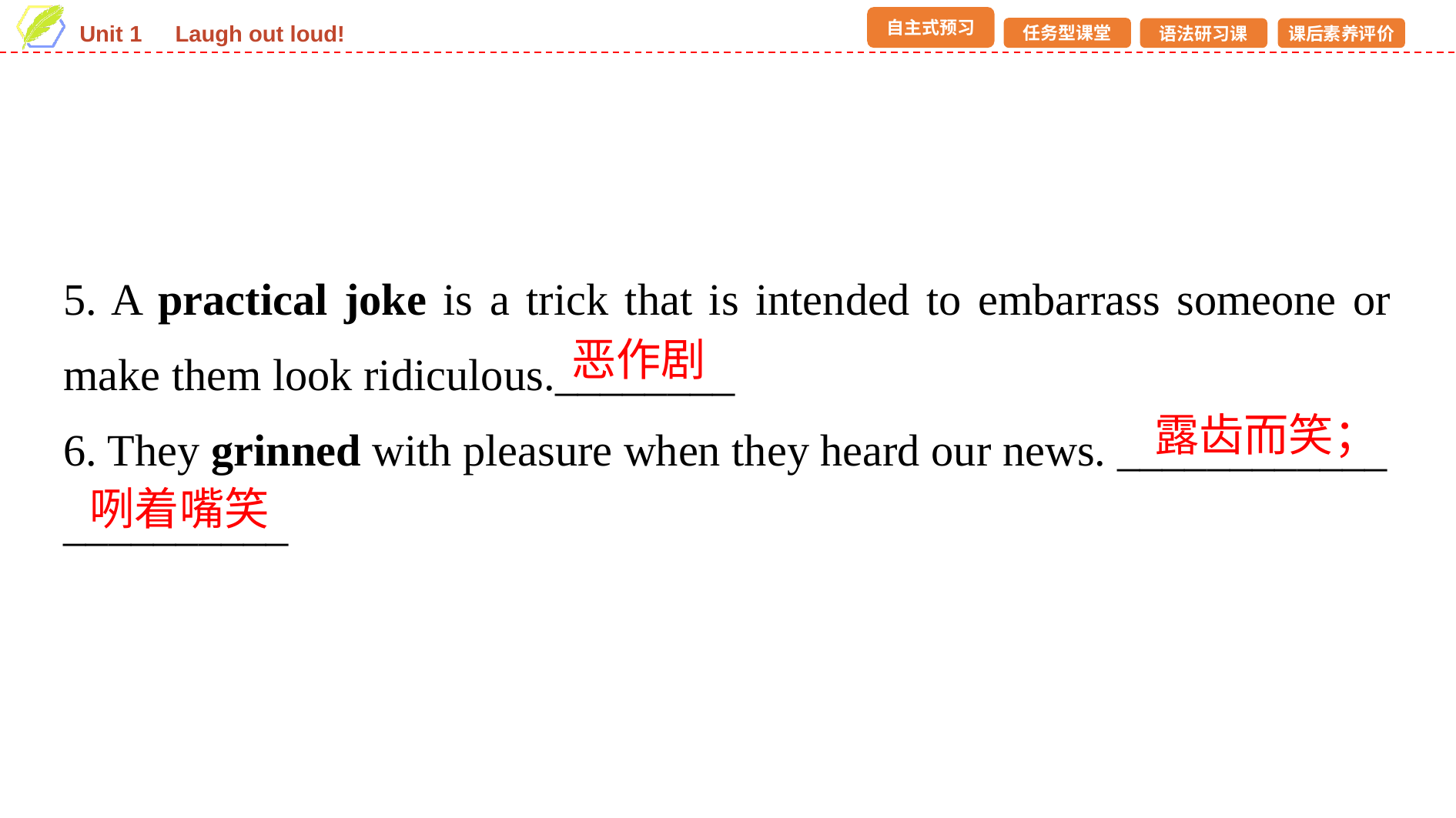

5. A practical joke is a trick that is intended to embarrass someone or make them look ridiculous.________
6. They grinned with pleasure when they heard our news. ____________
__________
恶作剧
露齿而笑；
咧着嘴笑